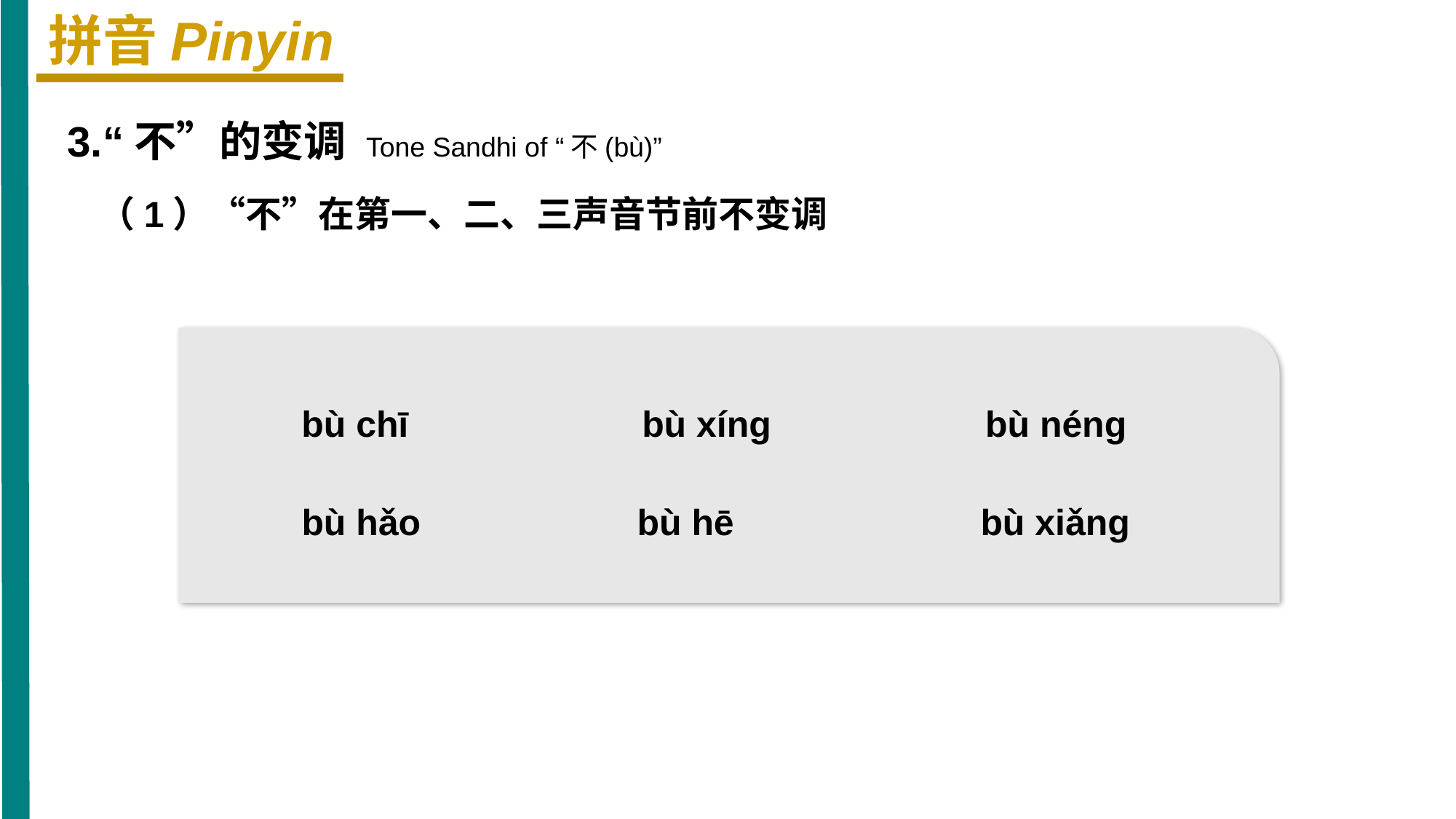

拼音Pinyin
3.“不”的变调 Tone Sandhi of “不(bù)”
（1）“不”在第一、二、三声音节前不变调

bù chī
bù xínɡ
bù nénɡ
bù hǎo
bù hē
bù xiǎnɡ